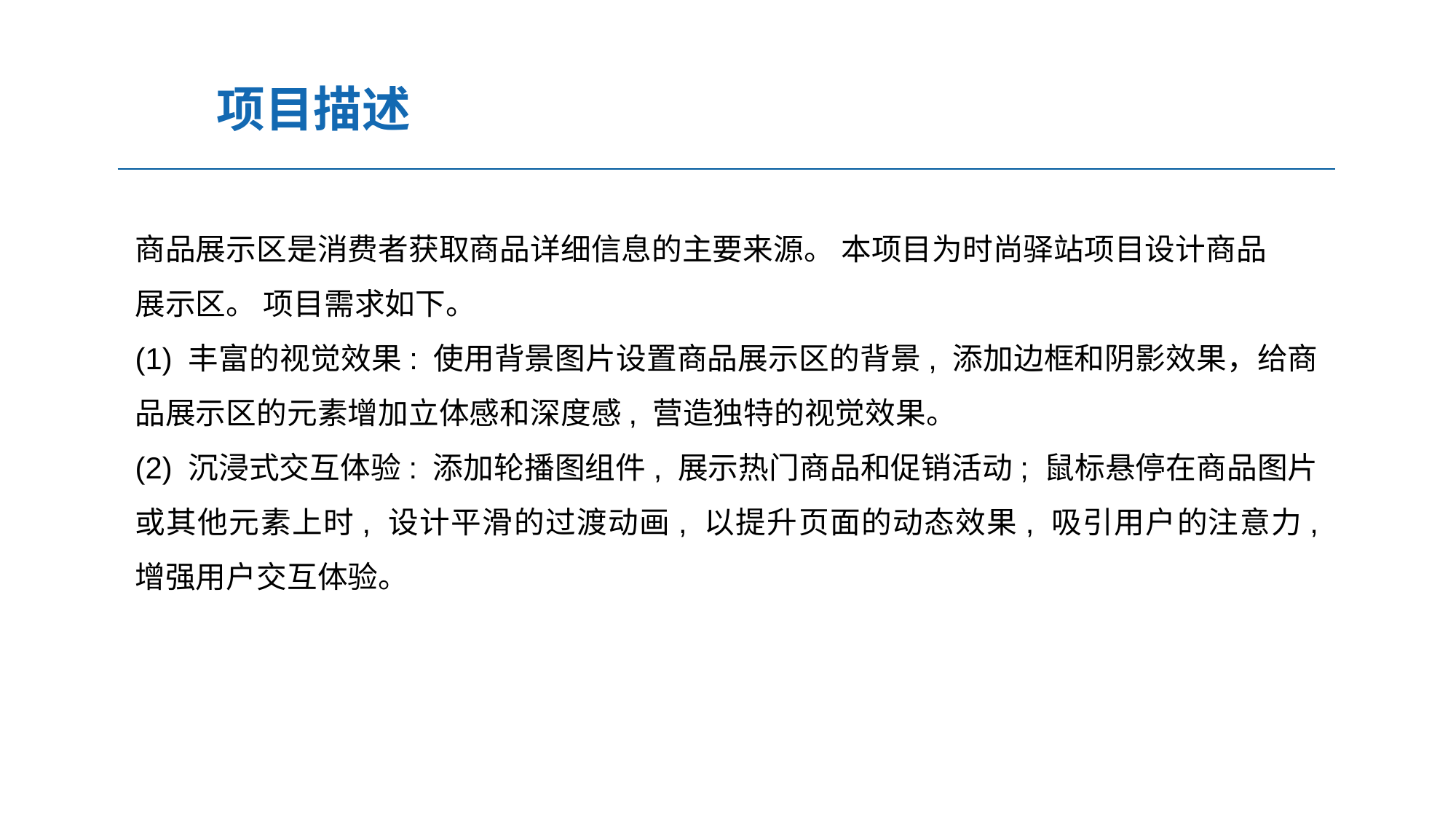

项目描述
商品展示区是消费者获取商品详细信息的主要来源。 本项目为时尚驿站项目设计商品
展示区。 项目需求如下。
(1) 丰富的视觉效果: 使用背景图片设置商品展示区的背景, 添加边框和阴影效果，给商品展示区的元素增加立体感和深度感, 营造独特的视觉效果。
(2) 沉浸式交互体验: 添加轮播图组件, 展示热门商品和促销活动; 鼠标悬停在商品图片或其他元素上时, 设计平滑的过渡动画, 以提升页面的动态效果, 吸引用户的注意力, 增强用户交互体验。